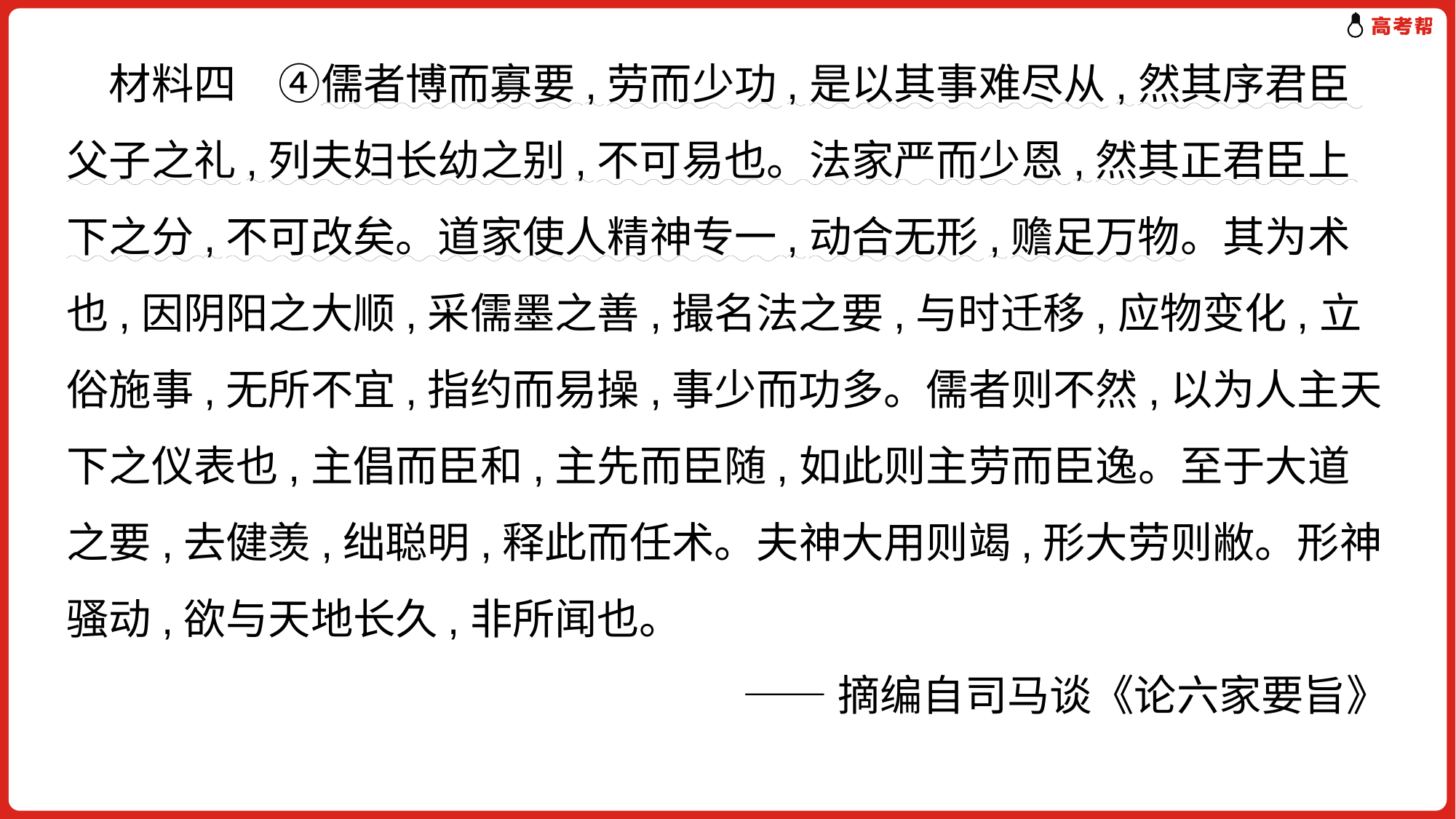

材料四　④儒者博而寡要,劳而少功,是以其事难尽从,然其序君臣父子之礼,列夫妇长幼之别,不可易也。法家严而少恩,然其正君臣上下之分,不可改矣。道家使人精神专一,动合无形,赡足万物。其为术也,因阴阳之大顺,采儒墨之善,撮名法之要,与时迁移,应物变化,立俗施事,无所不宜,指约而易操,事少而功多。儒者则不然,以为人主天下之仪表也,主倡而臣和,主先而臣随,如此则主劳而臣逸。至于大道之要,去健羡,绌聪明,释此而任术。夫神大用则竭,形大劳则敝。形神骚动,欲与天地长久,非所闻也。
——摘编自司马谈《论六家要旨》